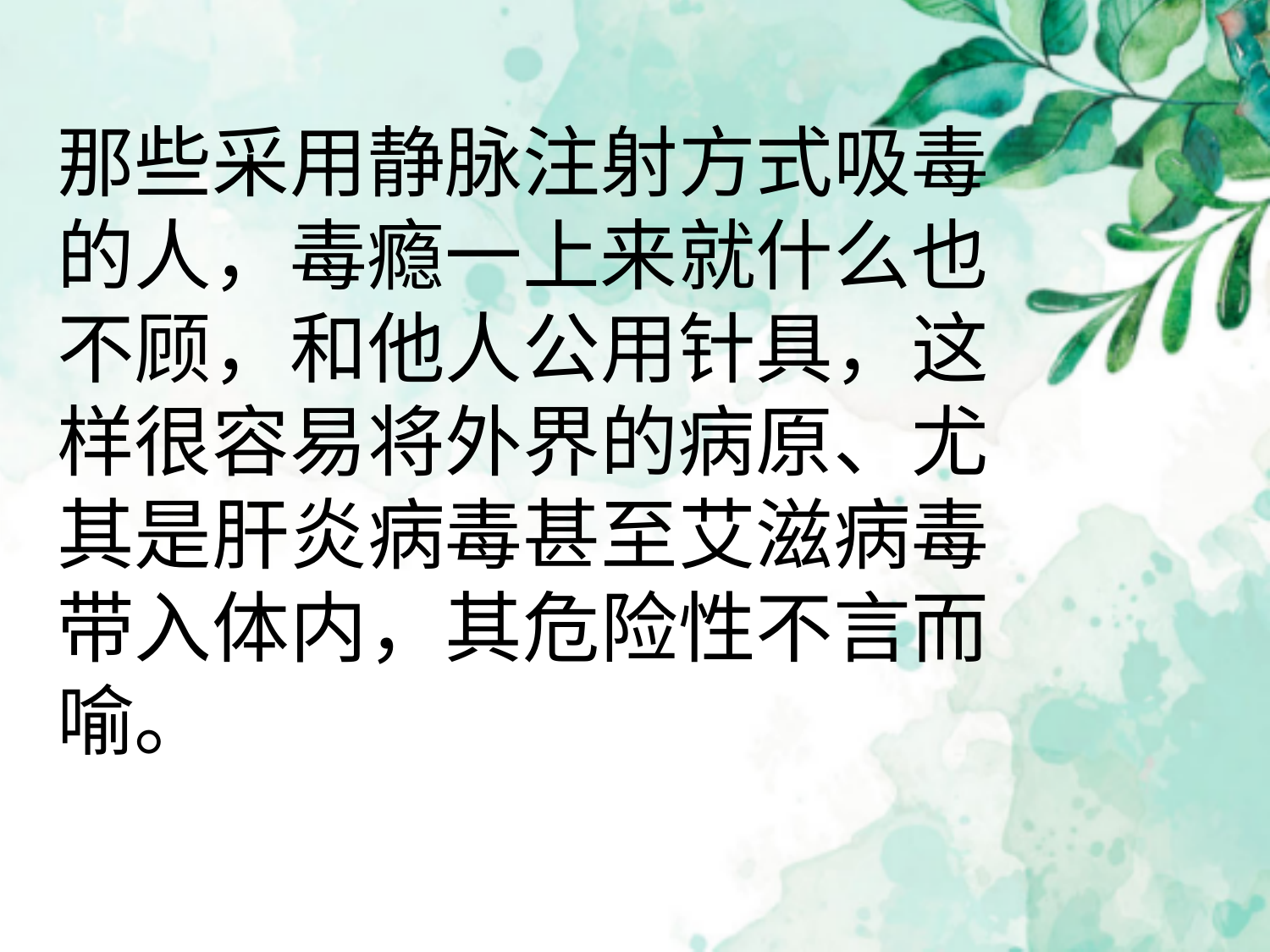

那些采用静脉注射方式吸毒的人，毒瘾一上来就什么也不顾，和他人公用针具，这样很容易将外界的病原、尤其是肝炎病毒甚至艾滋病毒带入体内，其危险性不言而喻。